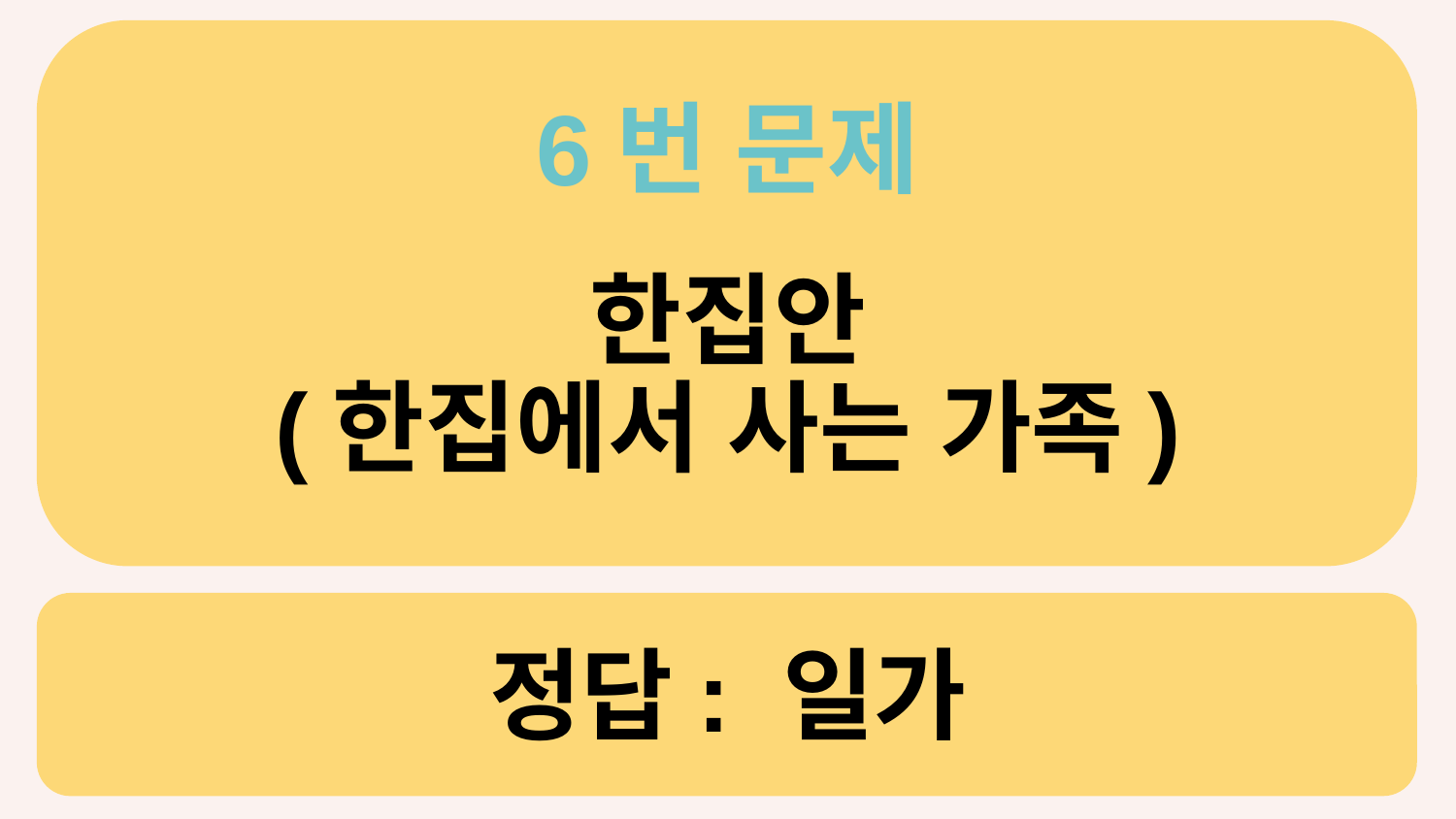

6번 문제
한집안
(한집에서 사는 가족)

# 정답: 일가